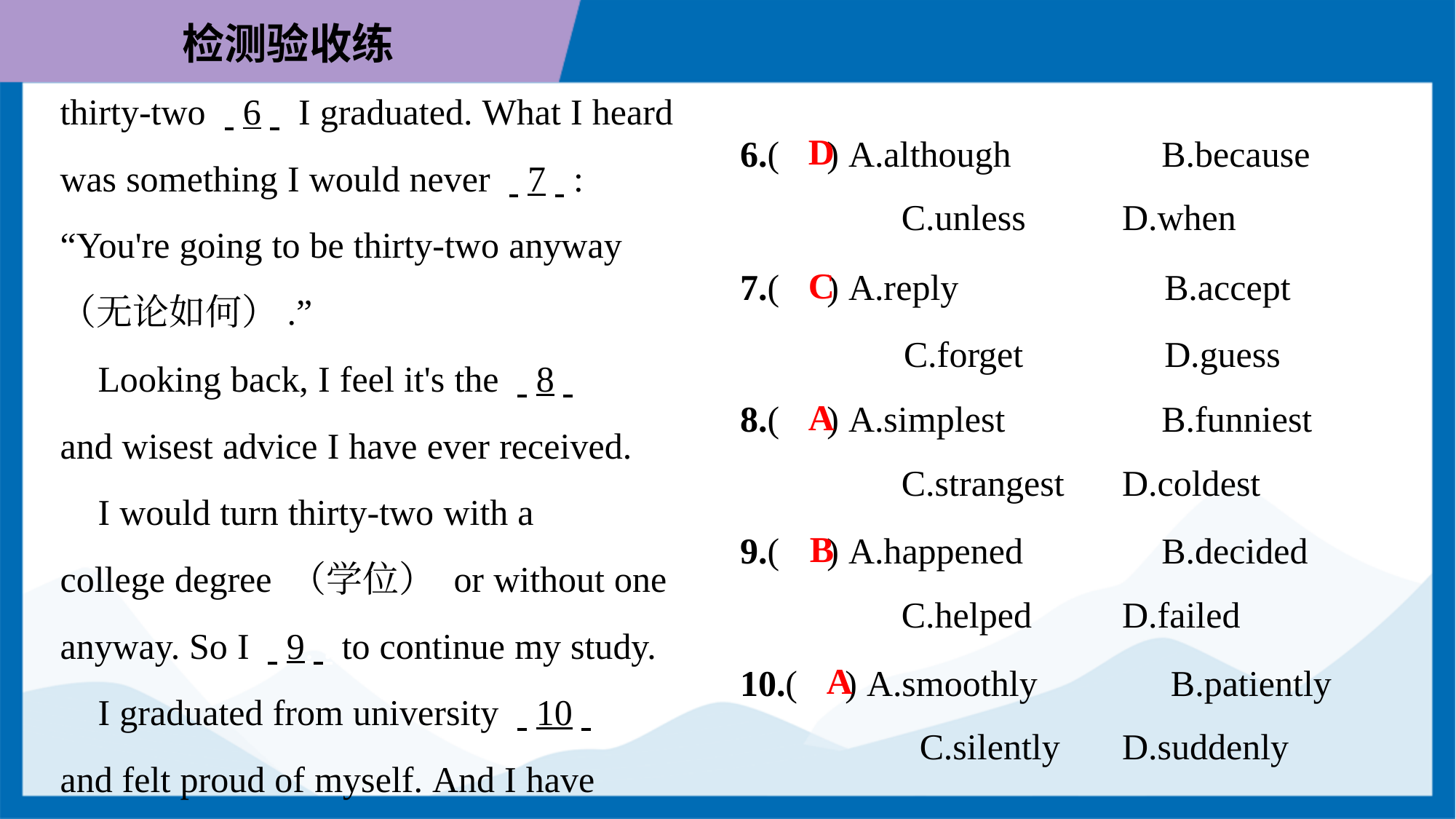

thirty-two . .6. . I graduated. What I heard
was something I would never . .7. .:
“You're going to be thirty-two anyway
（无论如何）.”
    Looking back, I feel it's the . .8. .
and wisest advice I have ever received.
    I would turn thirty-two with a
college degree （学位） or without one
anyway. So I . .9. . to continue my study.
    I graduated from university . .10. .
and felt proud of myself. And I have

6.(     ) A.although	B.because
C.unless	D.when
D
7.(     ) A.reply	              B.accept
                  C.forget	              D.guess
C
8.(     ) A.simplest	B.funniest
C.strangest	D.coldest
A
9.(     ) A.happened	B.decided
C.helped	D.failed
B
10.(     ) A.smoothly	B.patiently
C.silently	D.suddenly
A